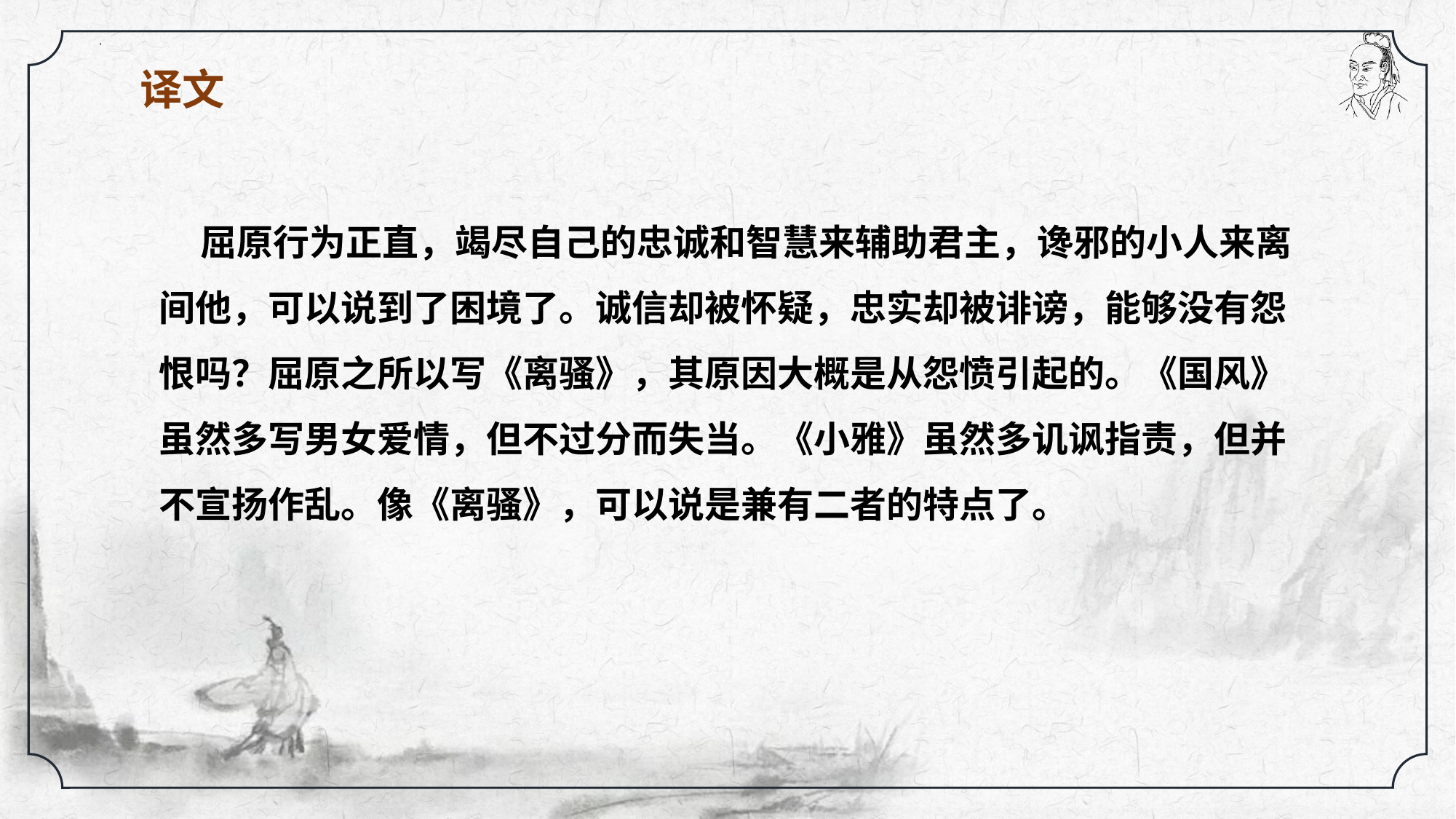

译文
政论文
    屈原行为正直，竭尽自己的忠诚和智慧来辅助君主，谗邪的小人来离间他，可以说到了困境了。诚信却被怀疑，忠实却被诽谤，能够没有怨恨吗？屈原之所以写《离骚》，其原因大概是从怨愤引起的。《国风》虽然多写男女爱情，但不过分而失当。《小雅》虽然多讥讽指责，但并不宣扬作乱。像《离骚》，可以说是兼有二者的特点了。